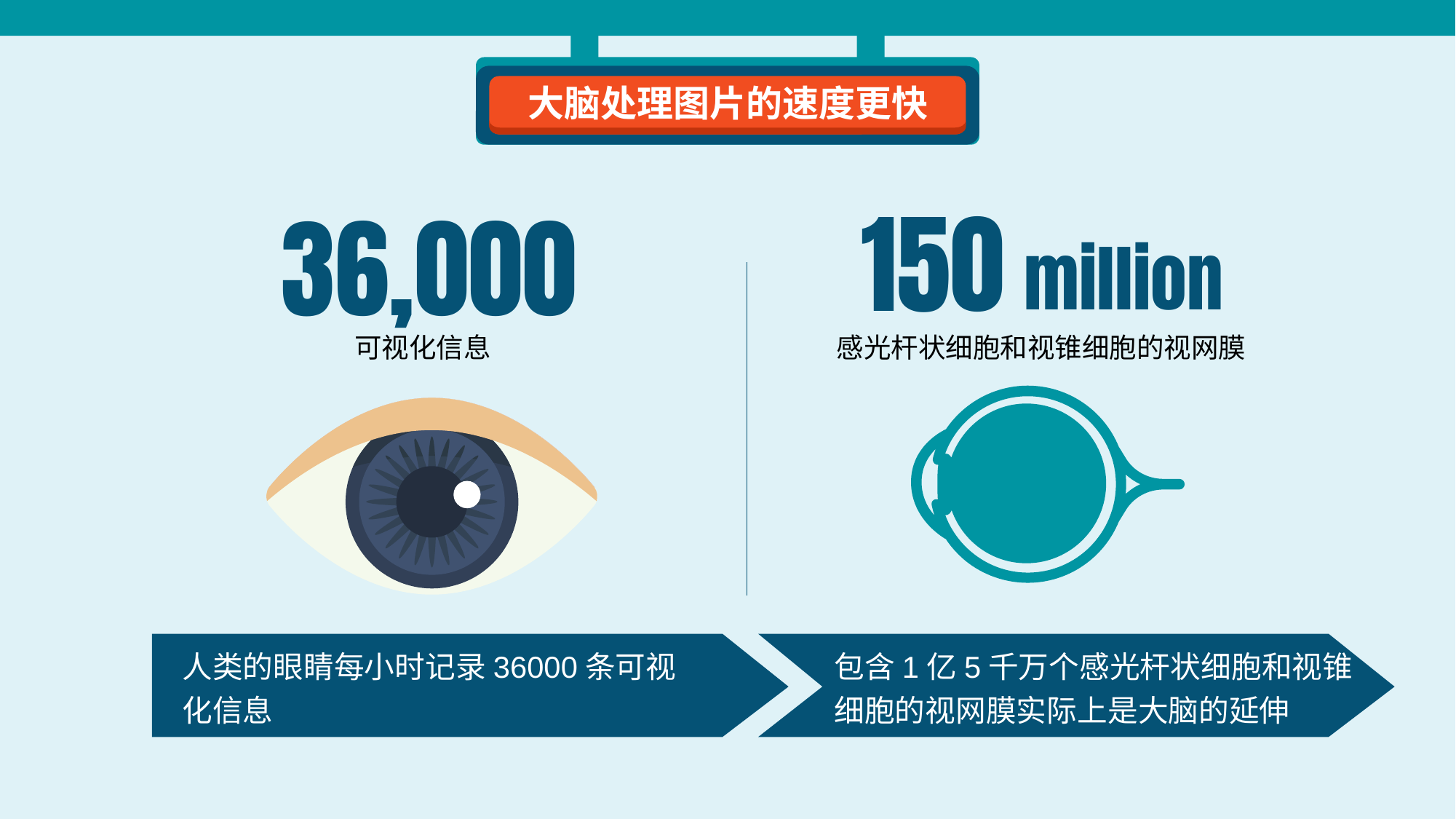

大脑处理图片的速度更快

150
36,000
million
可视化信息
感光杆状细胞和视锥细胞的视网膜

人类的眼睛每小时记录36000条可视化信息
包含1亿5千万个感光杆状细胞和视锥细胞的视网膜实际上是大脑的延伸